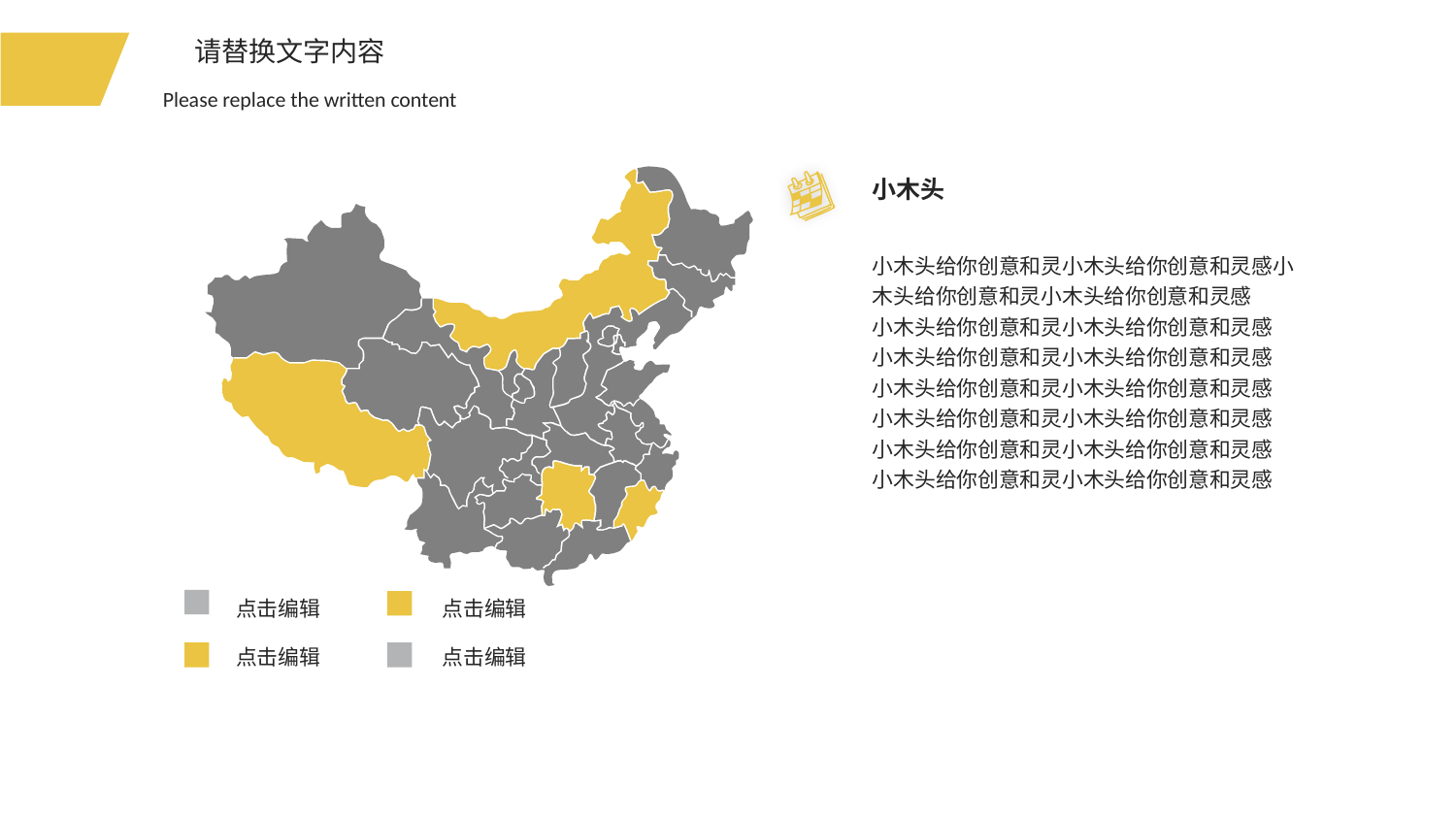

请替换文字内容

Please replace the written content

点击编辑
点击编辑

点击编辑
点击编辑

小木头

小木头给你创意和灵小木头给你创意和灵感小木头给你创意和灵小木头给你创意和灵感
小木头给你创意和灵小木头给你创意和灵感
小木头给你创意和灵小木头给你创意和灵感
小木头给你创意和灵小木头给你创意和灵感
小木头给你创意和灵小木头给你创意和灵感
小木头给你创意和灵小木头给你创意和灵感
小木头给你创意和灵小木头给你创意和灵感